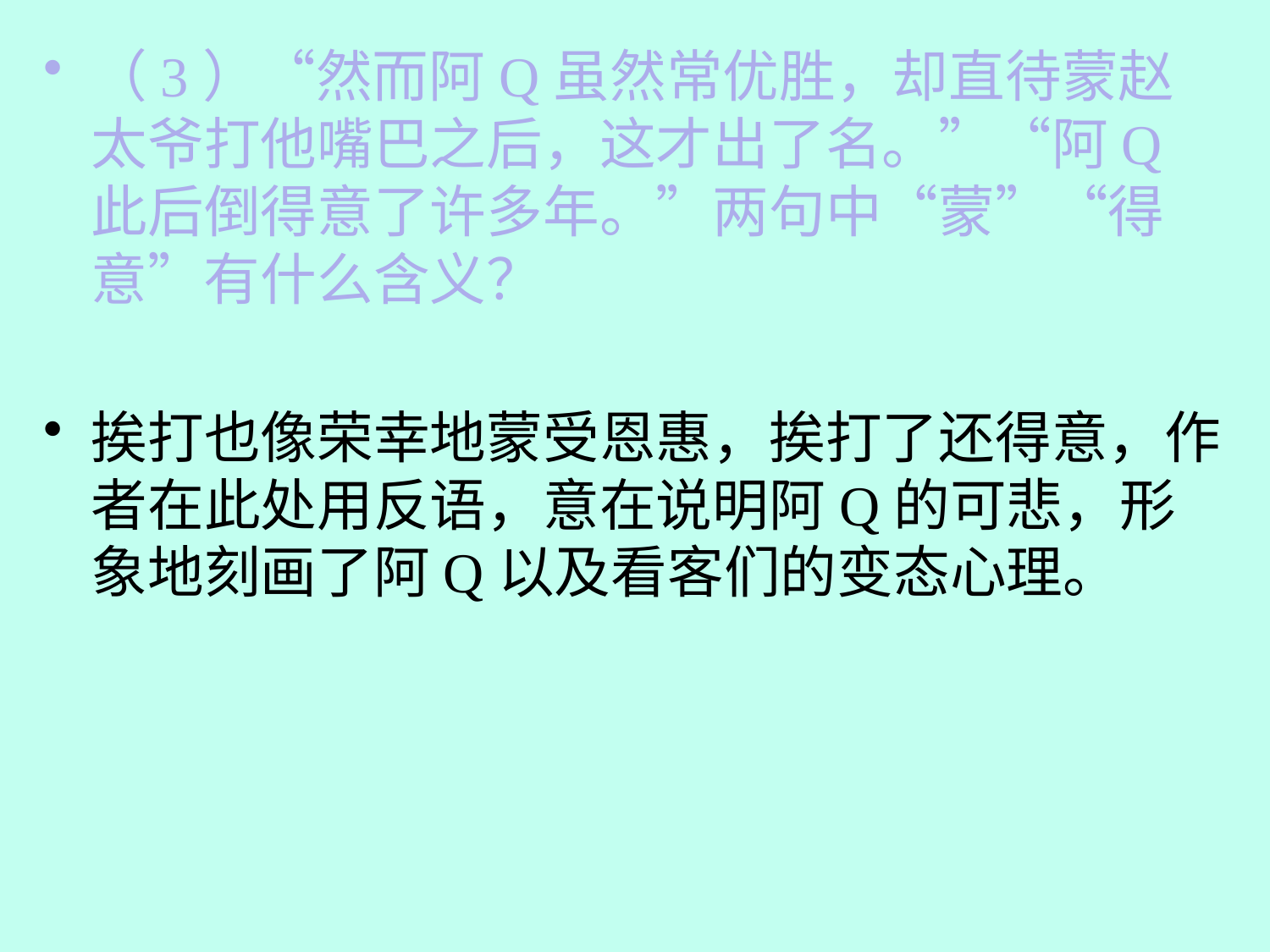

（3）“然而阿Q虽然常优胜，却直待蒙赵太爷打他嘴巴之后，这才出了名。”“阿Q此后倒得意了许多年。”两句中“蒙”“得意”有什么含义？

挨打也像荣幸地蒙受恩惠，挨打了还得意，作者在此处用反语，意在说明阿Q的可悲，形象地刻画了阿Q以及看客们的变态心理。